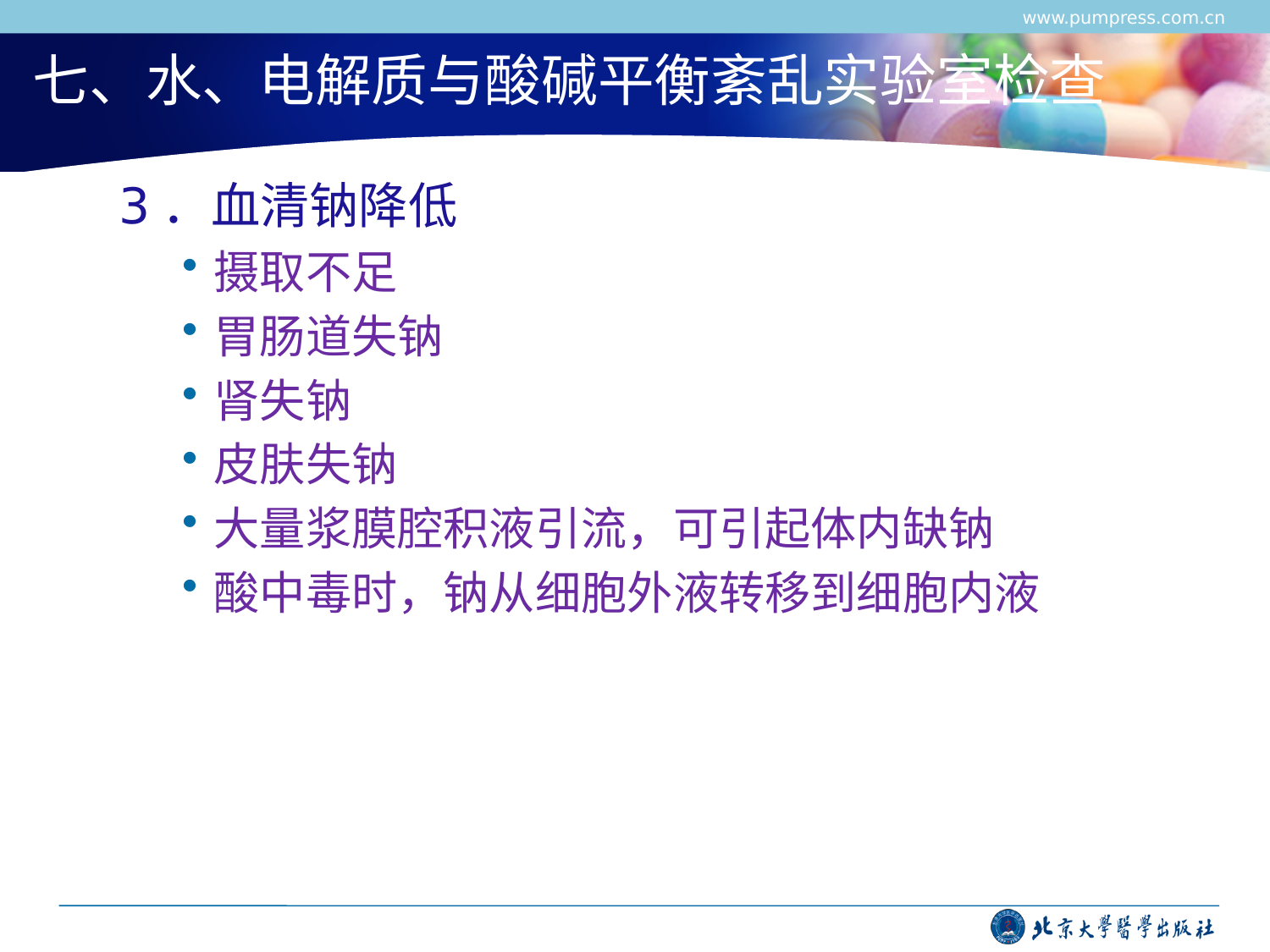

www.pumpress.com.cn
# 七、水、电解质与酸碱平衡紊乱实验室检查
3．血清钠降低
摄取不足
胃肠道失钠
肾失钠
皮肤失钠
大量浆膜腔积液引流，可引起体内缺钠
酸中毒时，钠从细胞外液转移到细胞内液